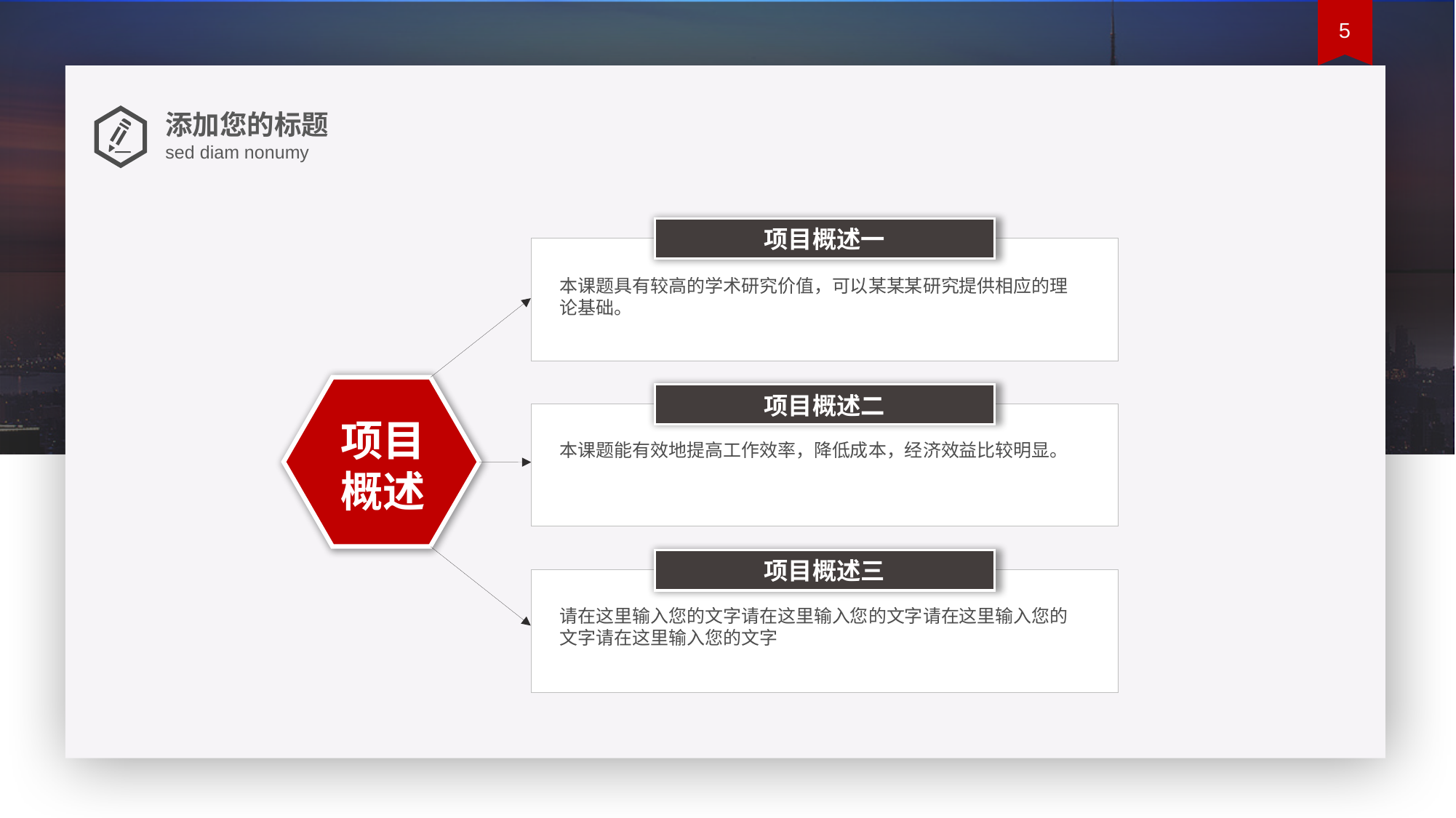

添加您的标题
sed diam nonumy

项目概述一

本课题具有较高的学术研究价值，可以某某某研究提供相应的理论基础。

项目概述二

本课题能有效地提高工作效率，降低成本，经济效益比较明显。
项目概述

项目概述三

请在这里输入您的文字请在这里输入您的文字请在这里输入您的文字请在这里输入您的文字